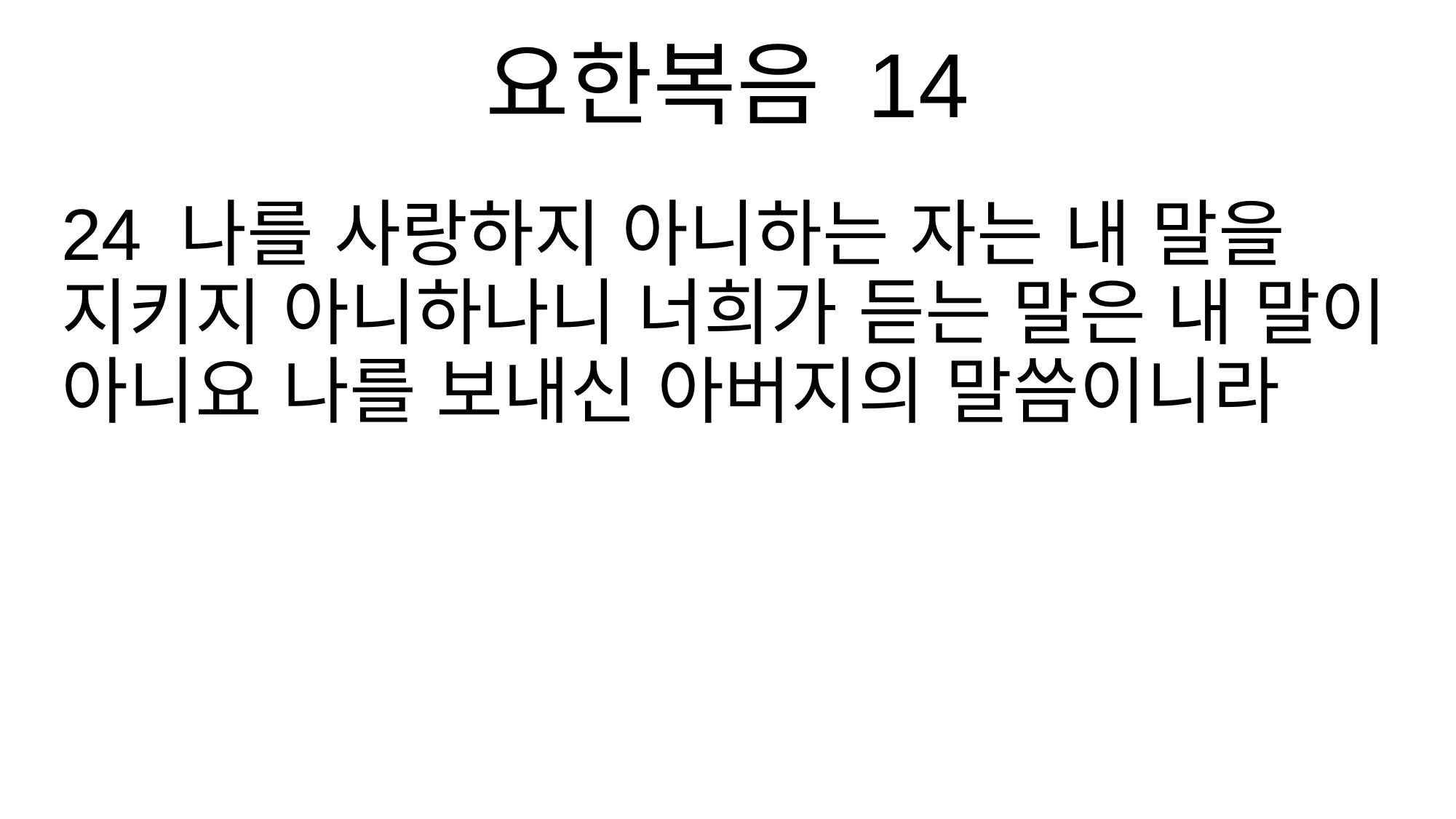

요한복음 14
24 나를 사랑하지 아니하는 자는 내 말을 지키지 아니하나니 너희가 듣는 말은 내 말이 아니요 나를 보내신 아버지의 말씀이니라